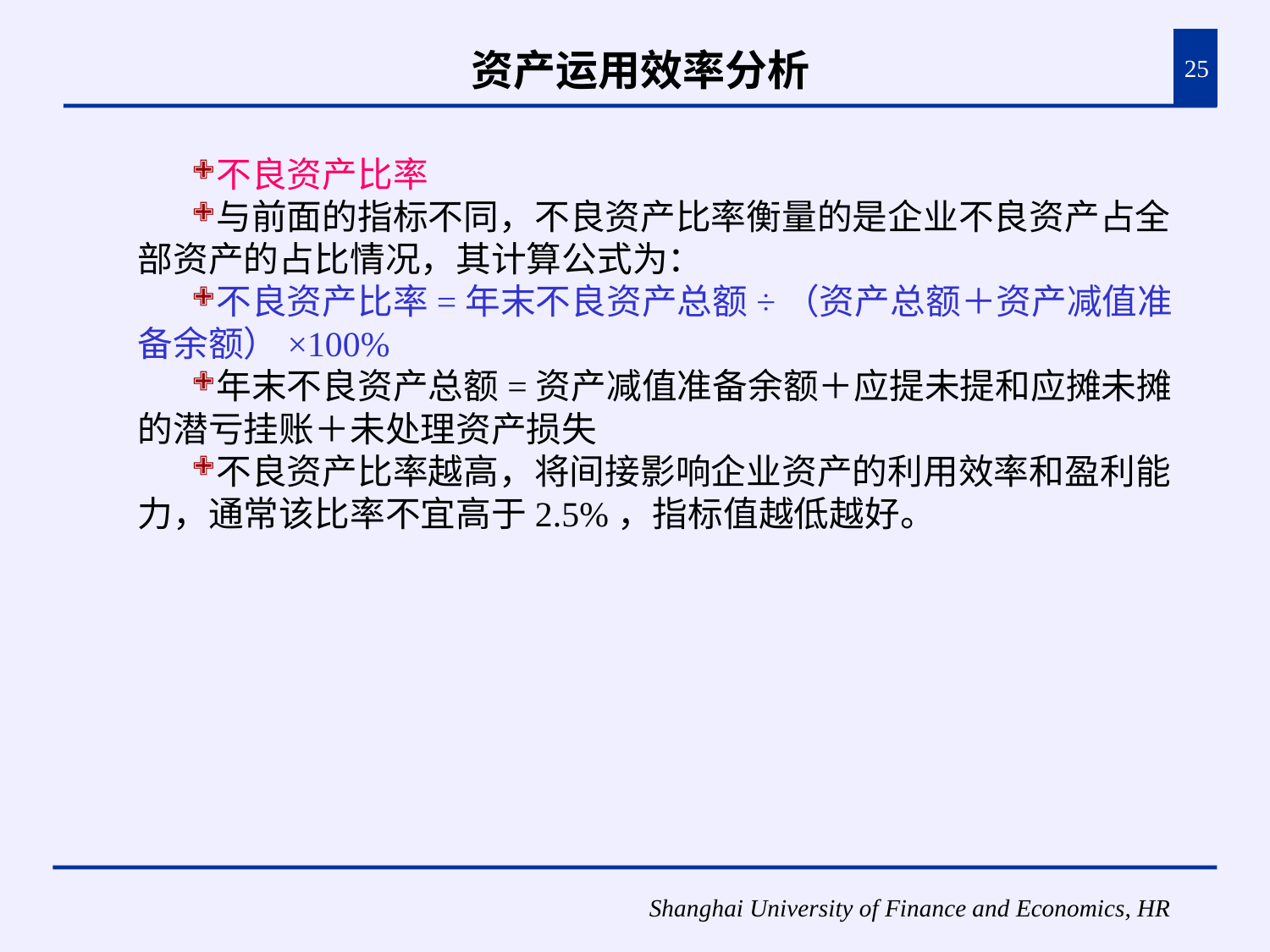

# 资产运用效率分析
25
不良资产比率
与前面的指标不同，不良资产比率衡量的是企业不良资产占全部资产的占比情况，其计算公式为：
不良资产比率=年末不良资产总额÷（资产总额＋资产减值准备余额）×100%
年末不良资产总额=资产减值准备余额＋应提未提和应摊未摊的潜亏挂账＋未处理资产损失
不良资产比率越高，将间接影响企业资产的利用效率和盈利能力，通常该比率不宜高于2.5%，指标值越低越好。